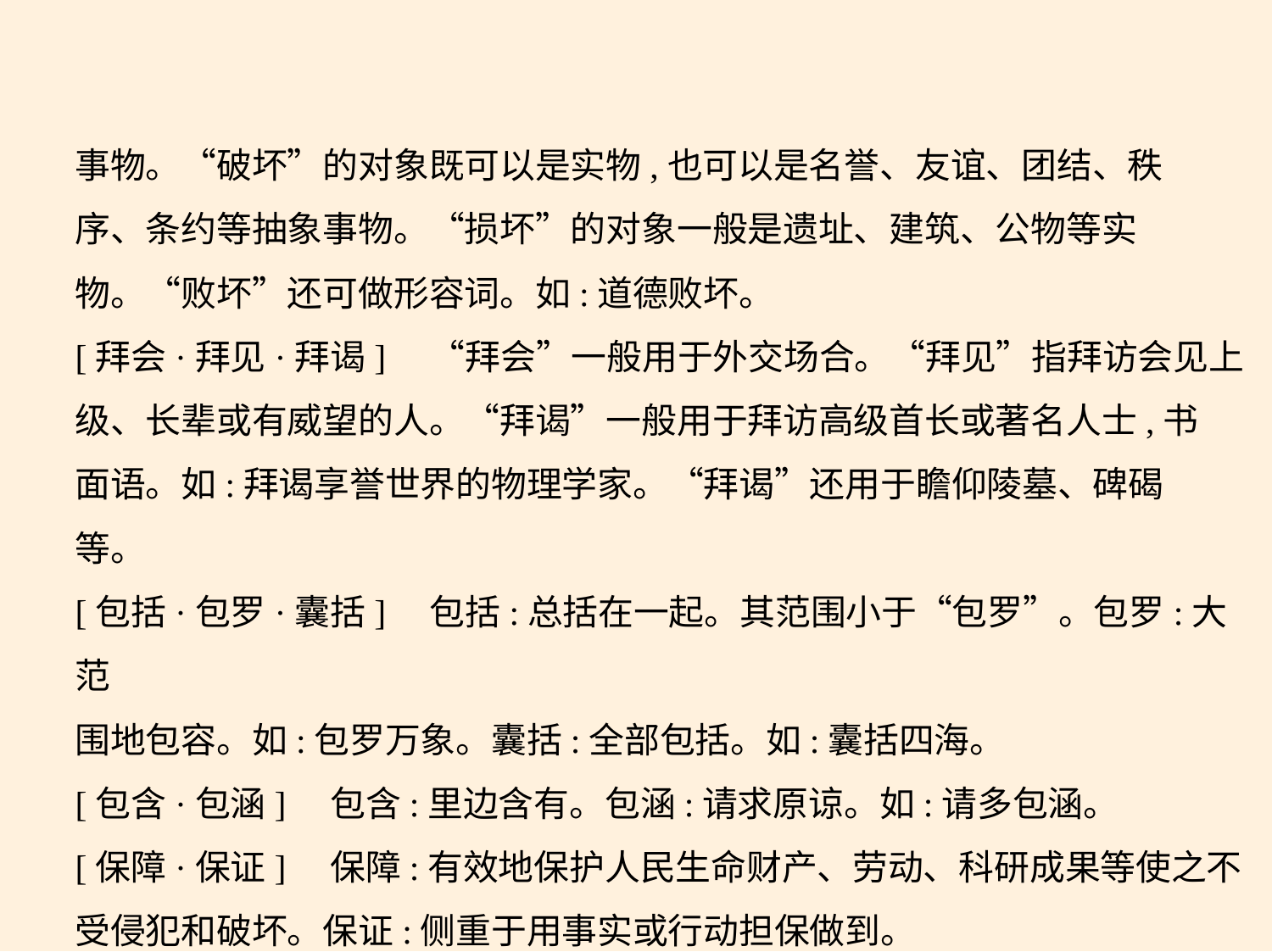

事物。“破坏”的对象既可以是实物,也可以是名誉、友谊、团结、秩
序、条约等抽象事物。“损坏”的对象一般是遗址、建筑、公物等实
物。“败坏”还可做形容词。如:道德败坏。
[拜会·拜见·拜谒]　“拜会”一般用于外交场合。“拜见”指拜访会见上
级、长辈或有威望的人。“拜谒”一般用于拜访高级首长或著名人士,书
面语。如:拜谒享誉世界的物理学家。“拜谒”还用于瞻仰陵墓、碑碣
等。
[包括·包罗·囊括]　包括:总括在一起。其范围小于“包罗”。包罗:大范
围地包容。如:包罗万象。囊括:全部包括。如:囊括四海。
[包含·包涵]　包含:里边含有。包涵:请求原谅。如:请多包涵。
[保障·保证]　保障:有效地保护人民生命财产、劳动、科研成果等使之不
受侵犯和破坏。保证:侧重于用事实或行动担保做到。